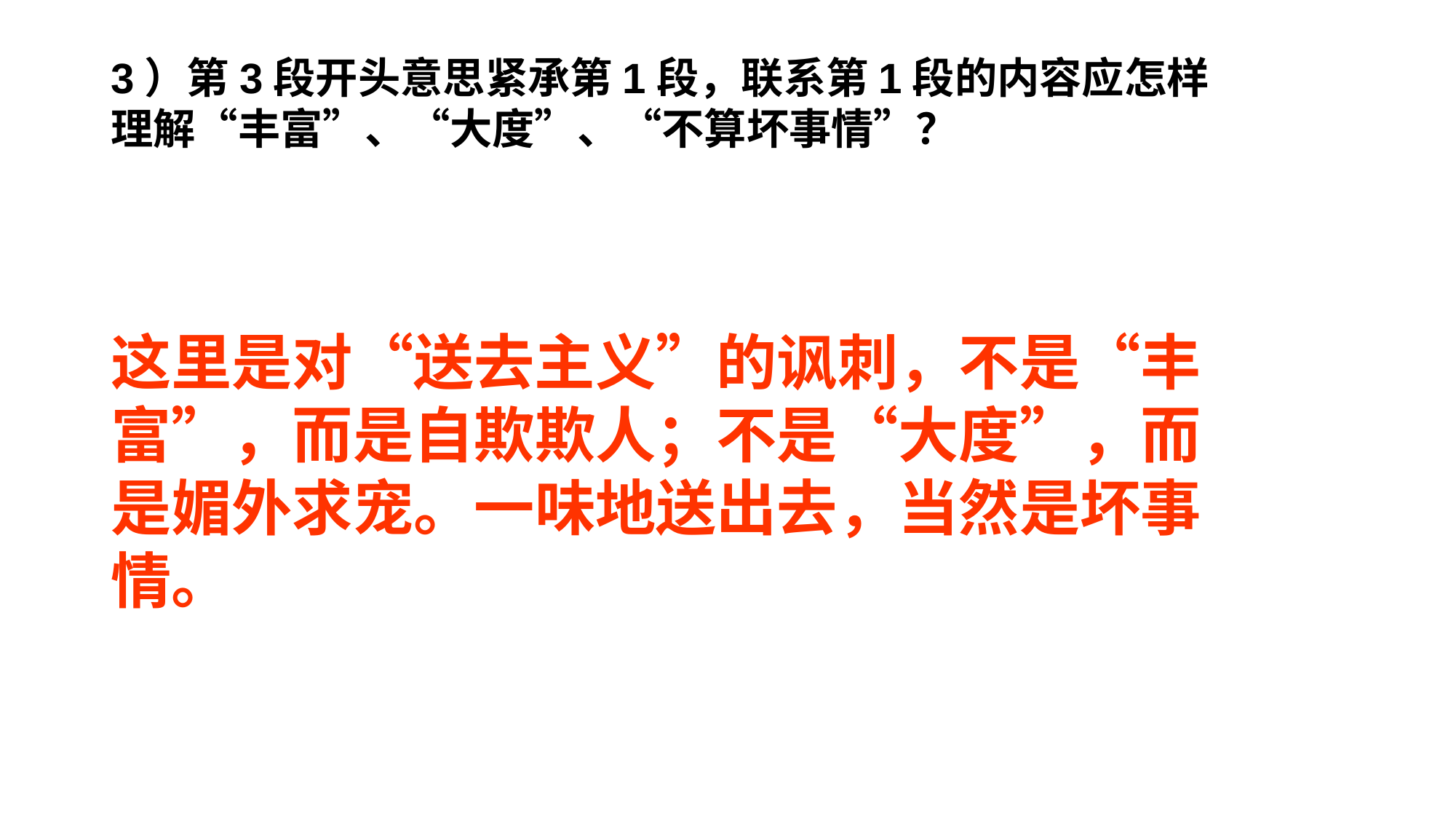

3）第3段开头意思紧承第1段，联系第1段的内容应怎样理解“丰富”、“大度”、“不算坏事情”？

这里是对“送去主义”的讽刺，不是“丰富”，而是自欺欺人；不是“大度”，而是媚外求宠。一味地送出去，当然是坏事情。